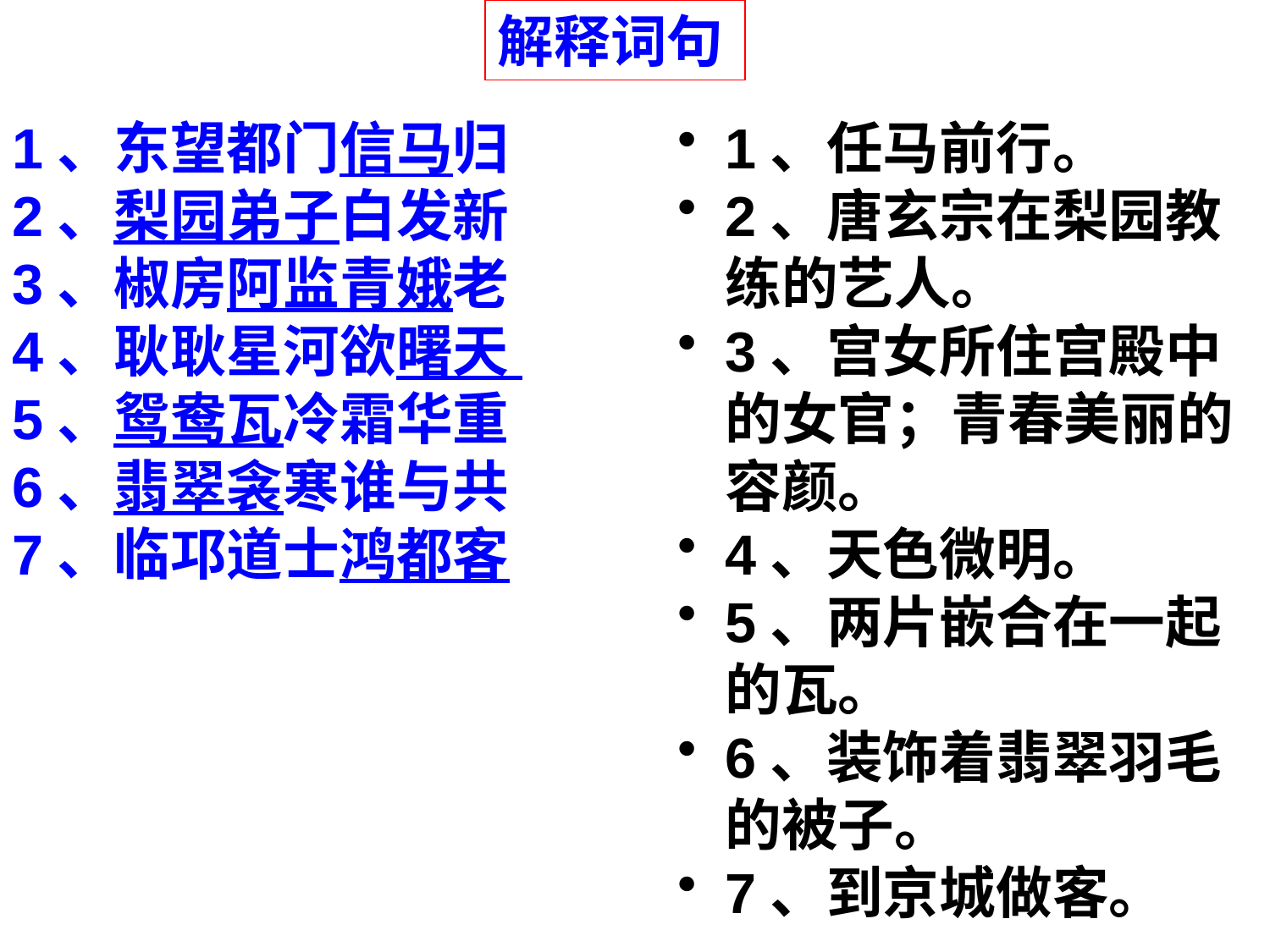

解释词句
1、东望都门信马归
2、梨园弟子白发新
3、椒房阿监青娥老
4、耿耿星河欲曙天
5、鸳鸯瓦冷霜华重
6、翡翠衾寒谁与共
7、临邛道士鸿都客
1、任马前行。
2、唐玄宗在梨园教练的艺人。
3、宫女所住宫殿中的女官；青春美丽的容颜。
4、天色微明。
5、两片嵌合在一起的瓦。
6、装饰着翡翠羽毛的被子。
7、到京城做客。